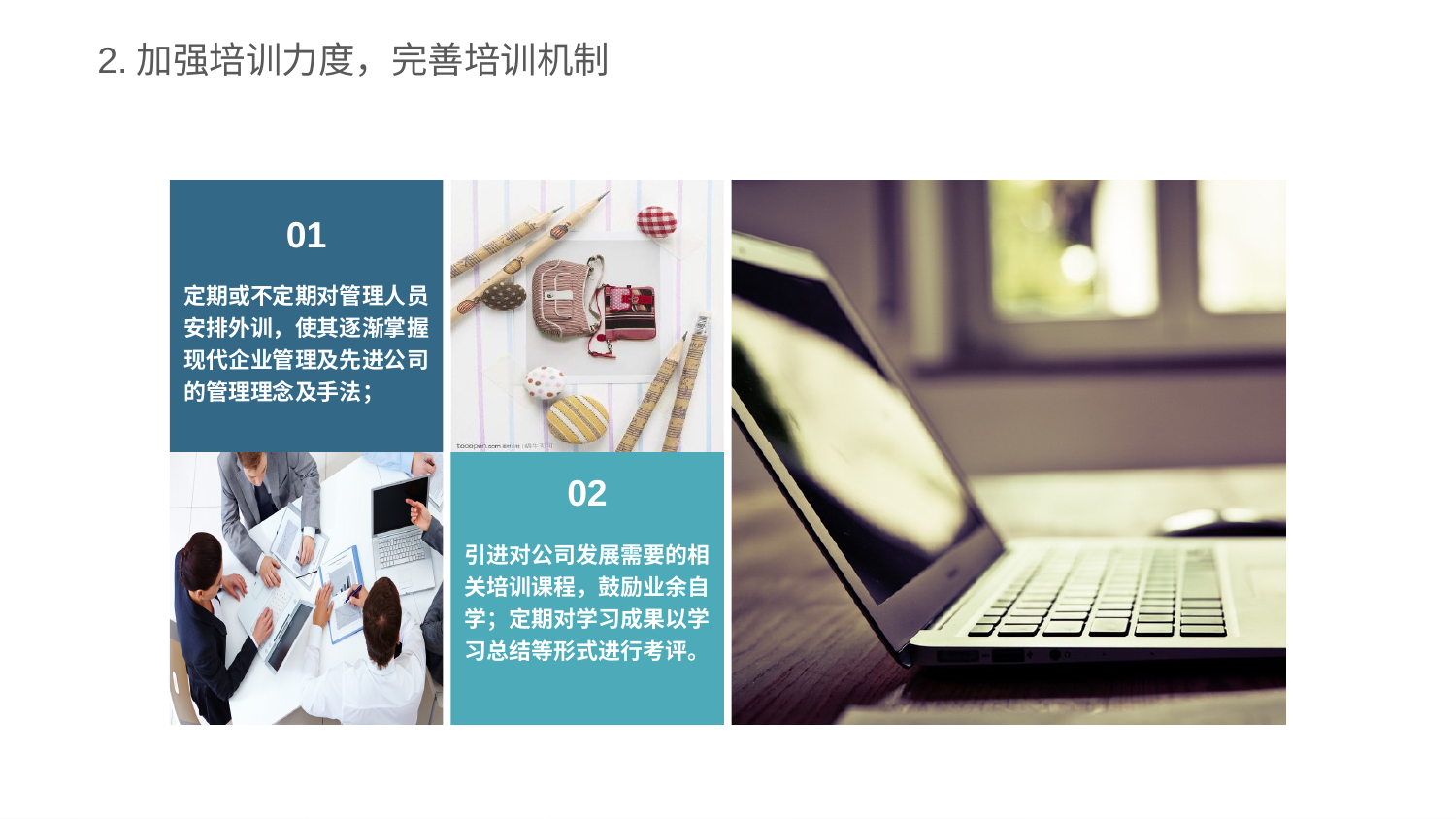

2.加强培训力度，完善培训机制

01

定期或不定期对管理人员安排外训，使其逐渐掌握现代企业管理及先进公司的管理理念及手法；

02

引进对公司发展需要的相关培训课程，鼓励业余自学；定期对学习成果以学习总结等形式进行考评。